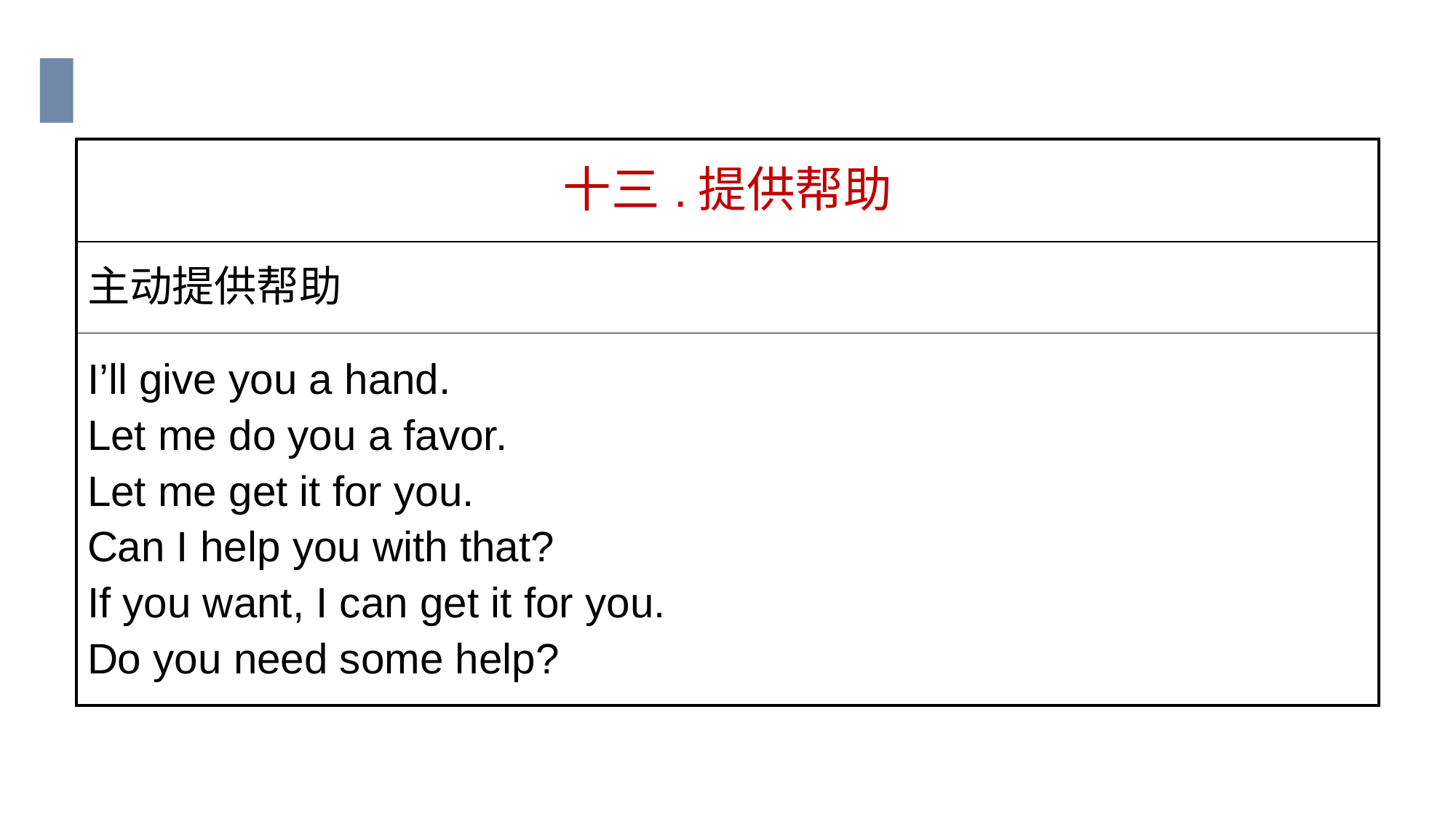

| 十三.提供帮助 |
| --- |
| 主动提供帮助 |
| I’ll give you a hand. Let me do you a favor. Let me get it for you. Can I help you with that? If you want, I can get it for you. Do you need some help? |